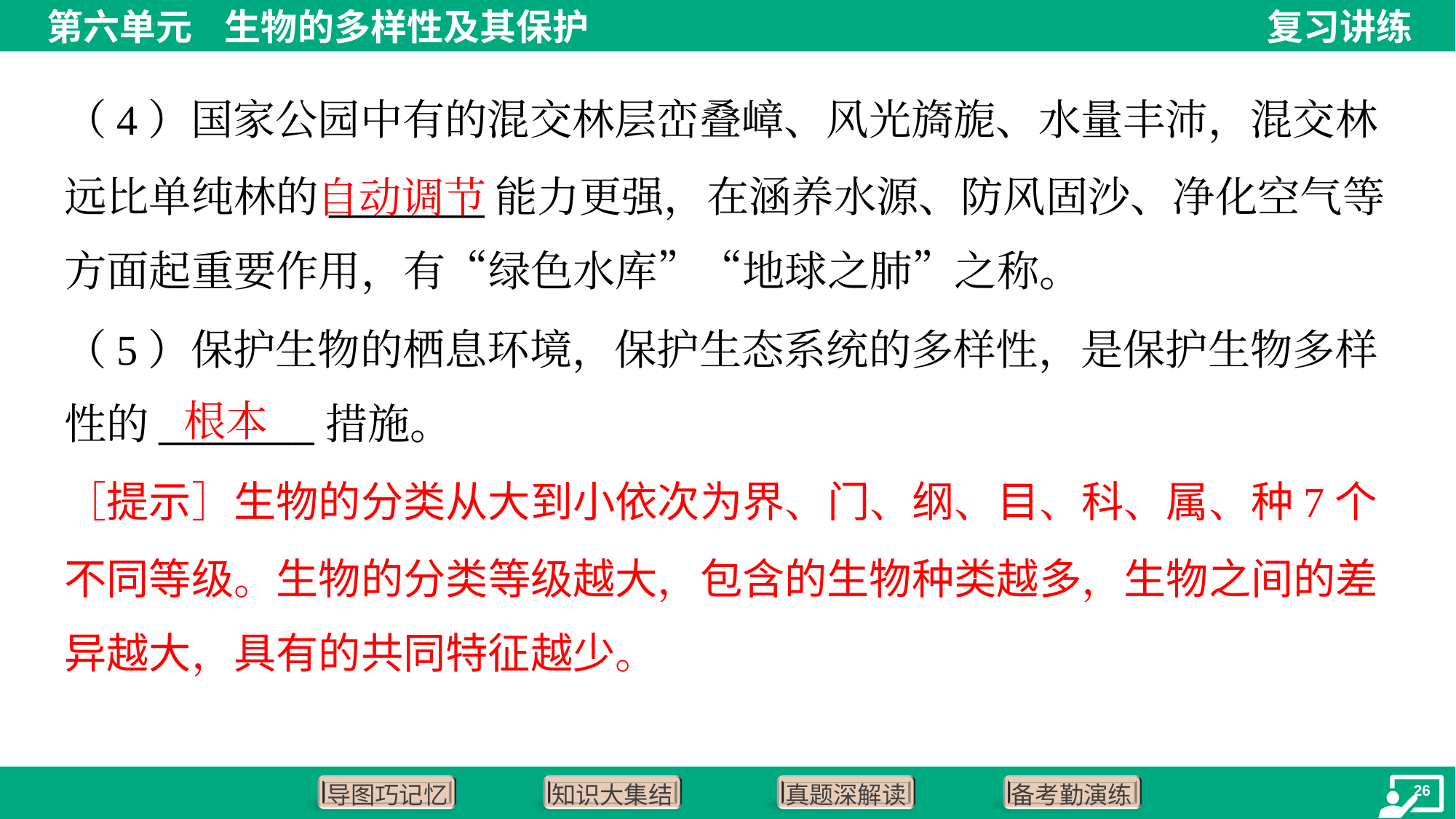

（4）国家公园中有的混交林层峦叠嶂、风光旖旎、水量丰沛，混交林
远比单纯林的________能力更强，在涵养水源、防风固沙、净化空气等
方面起重要作用，有“绿色水库”“地球之肺”之称。
自动调节
（5）保护生物的栖息环境，保护生态系统的多样性，是保护生物多样
性的________措施。
根本
［提示］生物的分类从大到小依次为界、门、纲、目、科、属、种7个
不同等级。生物的分类等级越大，包含的生物种类越多，生物之间的差
异越大，具有的共同特征越少。